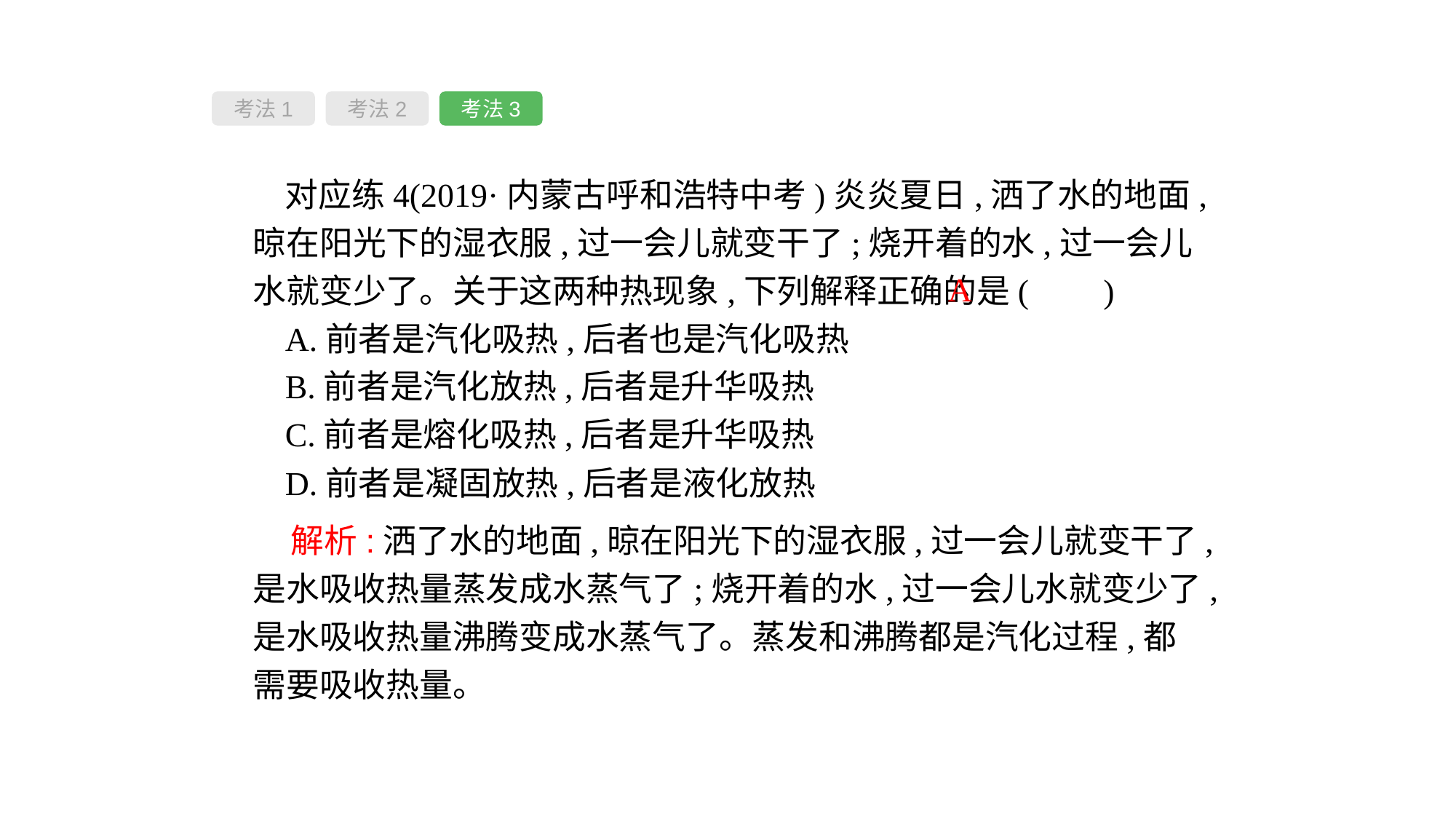

考法1
考法2
考法3
对应练4(2019·内蒙古呼和浩特中考)炎炎夏日,洒了水的地面,晾在阳光下的湿衣服,过一会儿就变干了;烧开着的水,过一会儿水就变少了。关于这两种热现象,下列解释正确的是(   　)
A.前者是汽化吸热,后者也是汽化吸热
B.前者是汽化放热,后者是升华吸热
C.前者是熔化吸热,后者是升华吸热
D.前者是凝固放热,后者是液化放热
A
    解析:洒了水的地面,晾在阳光下的湿衣服,过一会儿就变干了,是水吸收热量蒸发成水蒸气了;烧开着的水,过一会儿水就变少了,是水吸收热量沸腾变成水蒸气了。蒸发和沸腾都是汽化过程,都需要吸收热量。